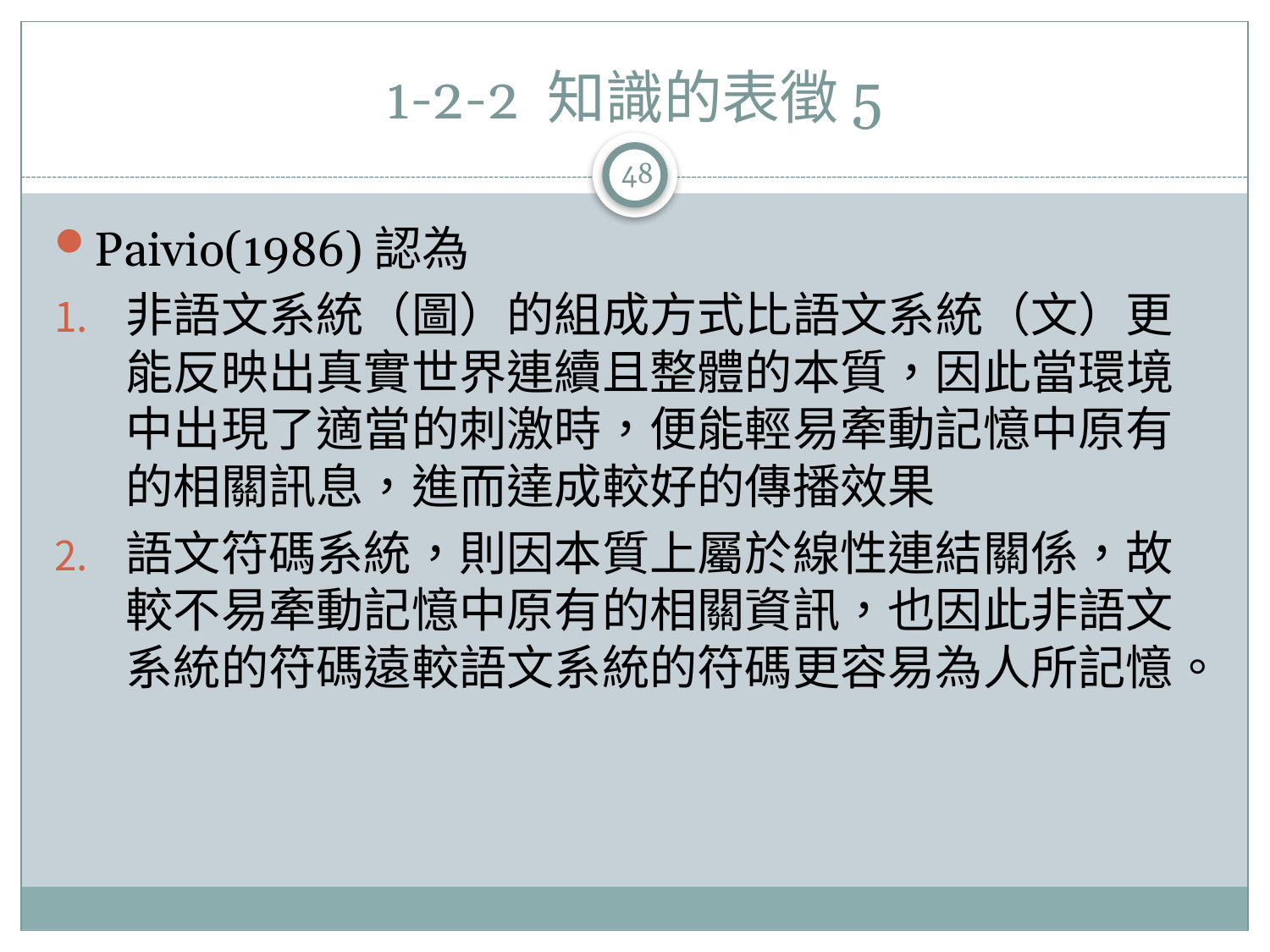

# 1-2-2 知識的表徵5
48
Paivio(1986)認為
非語文系統（圖）的組成方式比語文系統（文）更能反映出真實世界連續且整體的本質，因此當環境中出現了適當的刺激時，便能輕易牽動記憶中原有的相關訊息，進而達成較好的傳播效果
語文符碼系統，則因本質上屬於線性連結關係，故較不易牽動記憶中原有的相關資訊，也因此非語文系統的符碼遠較語文系統的符碼更容易為人所記憶。